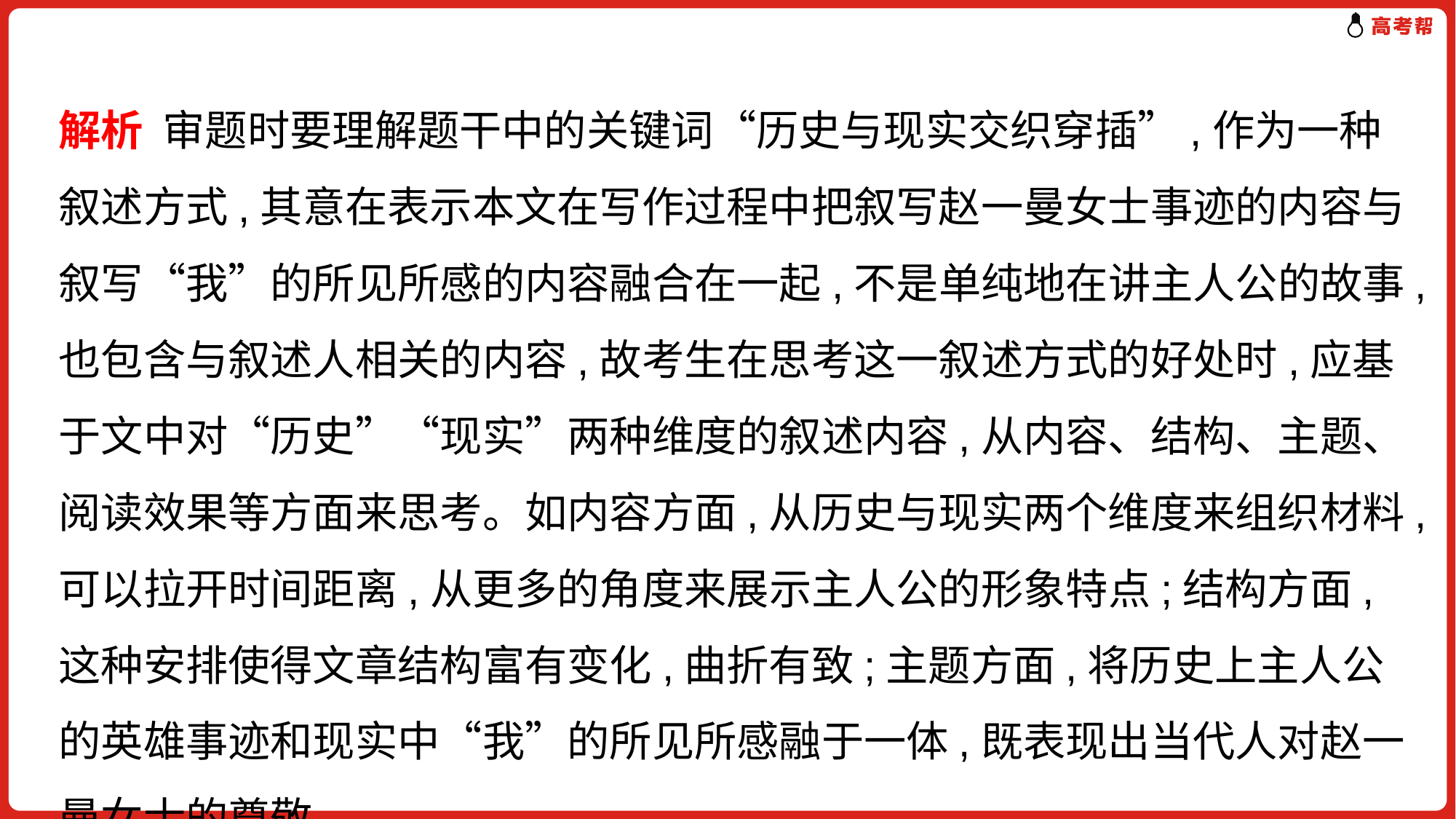

解析  审题时要理解题干中的关键词“历史与现实交织穿插”,作为一种叙述方式,其意在表示本文在写作过程中把叙写赵一曼女士事迹的内容与叙写“我”的所见所感的内容融合在一起,不是单纯地在讲主人公的故事,也包含与叙述人相关的内容,故考生在思考这一叙述方式的好处时,应基于文中对“历史”“现实”两种维度的叙述内容,从内容、结构、主题、阅读效果等方面来思考。如内容方面,从历史与现实两个维度来组织材料,可以拉开时间距离,从更多的角度来展示主人公的形象特点;结构方面,这种安排使得文章结构富有变化,曲折有致;主题方面,将历史上主人公的英雄事迹和现实中“我”的所见所感融于一体,既表现出当代人对赵一曼女士的尊敬